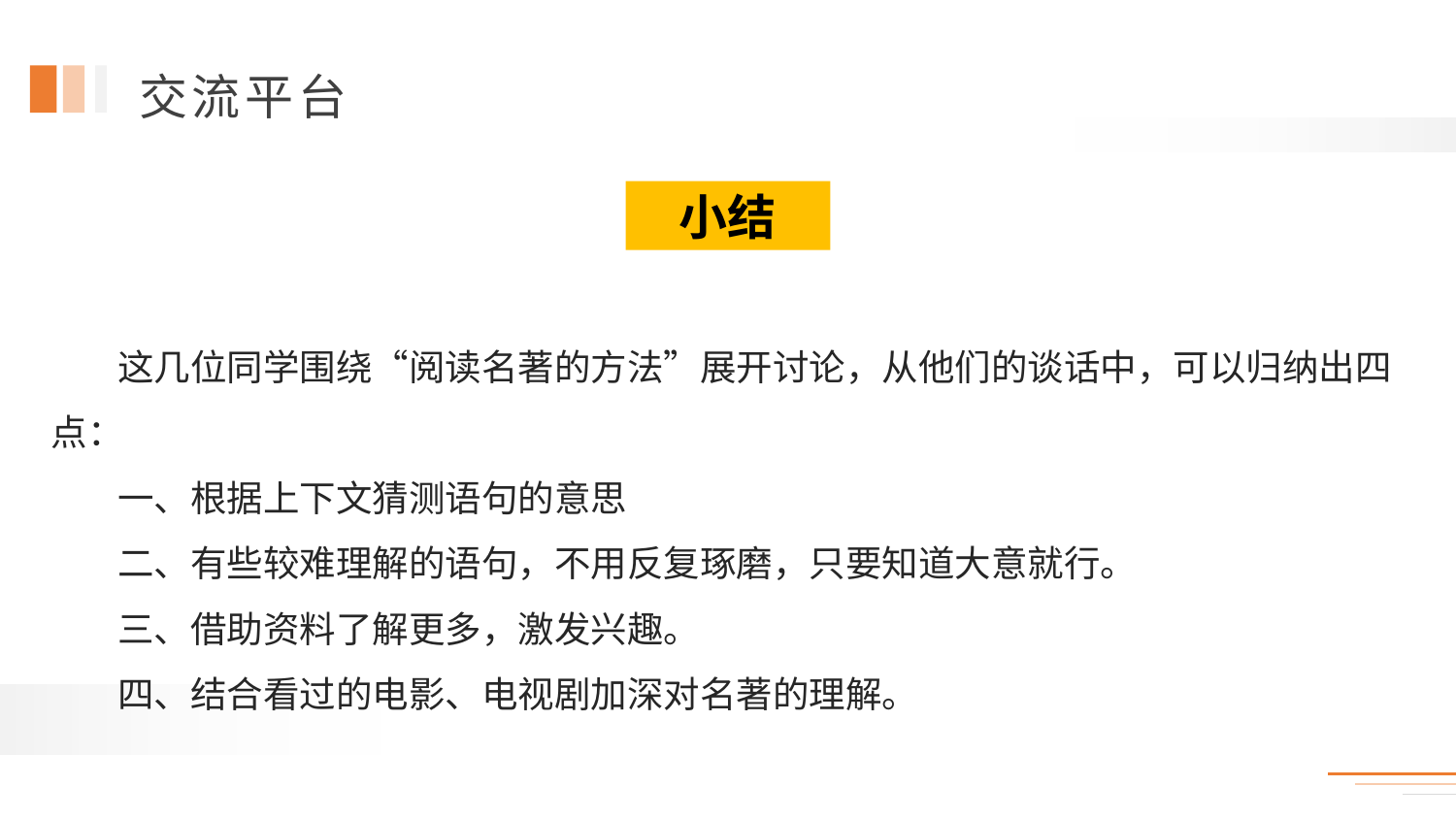

小结
       这几位同学围绕“阅读名著的方法”展开讨论，从他们的谈话中，可以归纳出四点：
       一、根据上下文猜测语句的意思
       二、有些较难理解的语句，不用反复琢磨，只要知道大意就行。
       三、借助资料了解更多，激发兴趣。
       四、结合看过的电影、电视剧加深对名著的理解。